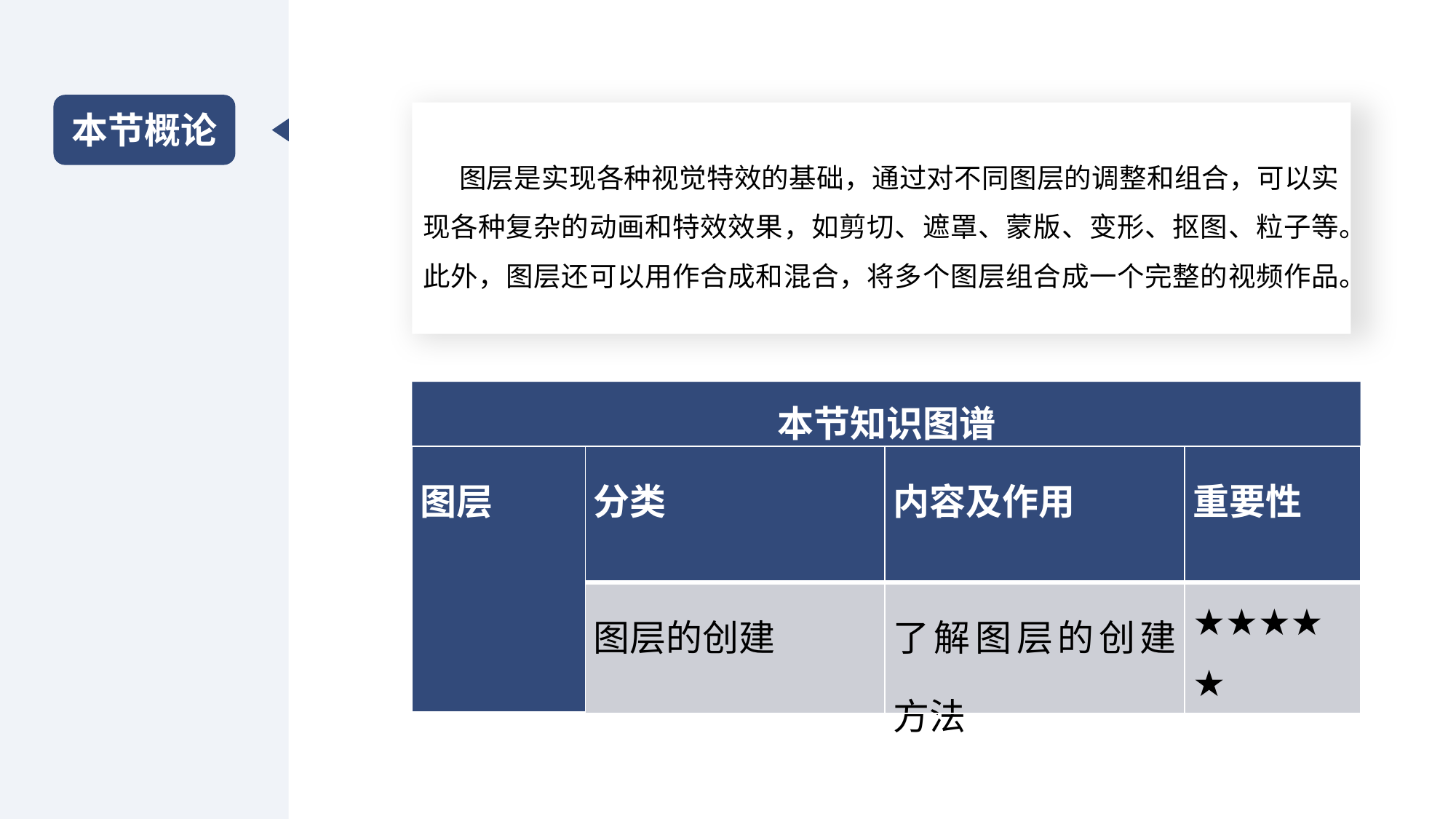

本节概论
图层是实现各种视觉特效的基础，通过对不同图层的调整和组合，可以实现各种复杂的动画和特效效果，如剪切、遮罩、蒙版、变形、抠图、粒子等。此外，图层还可以用作合成和混合，将多个图层组合成一个完整的视频作品。

本节知识图谱
| 图层 | 分类 | 内容及作用 | 重要性 |
| --- | --- | --- | --- |
|  | 图层的创建 | 了解图层的创建方法 | ★★★★★ |